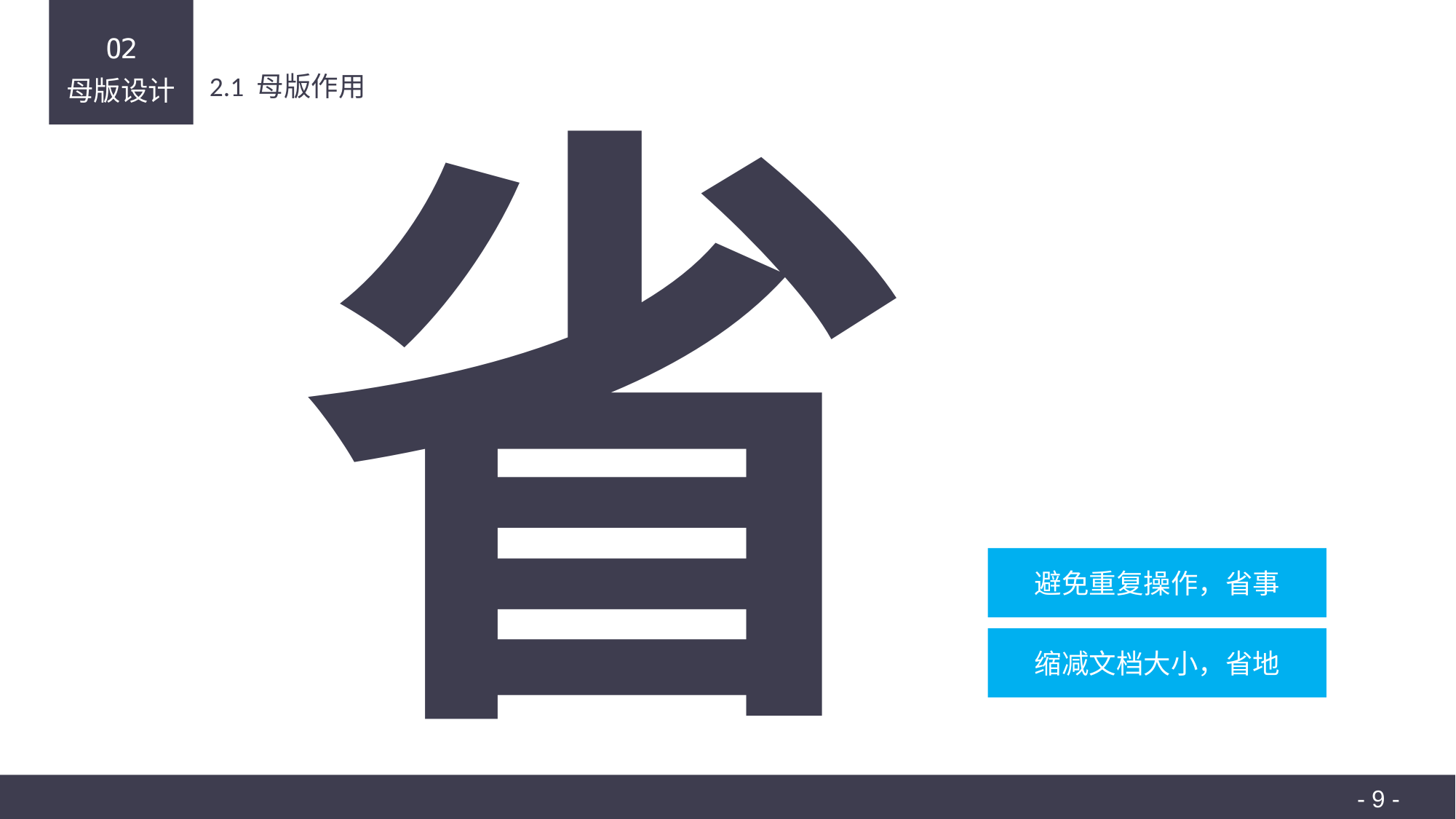

02
母版设计
省
2.1 母版作用
避免重复操作，省事
缩减文档大小，省地